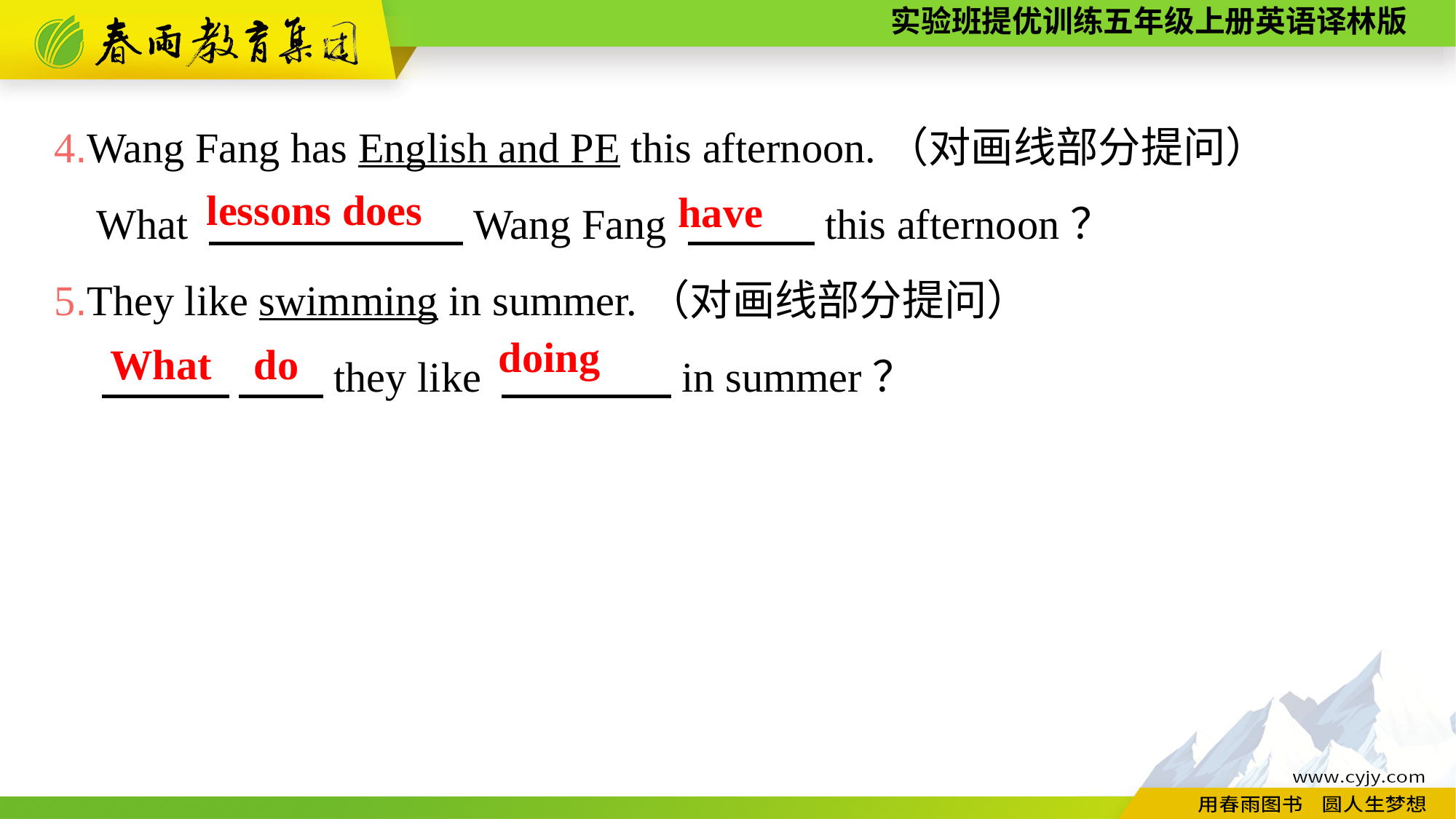

4.Wang Fang has English and PE this afternoon.（对画线部分提问）
    What 　　　　　　Wang Fang 　　　this afternoon？
5.They like swimming in summer.（对画线部分提问）
    　　　 　　they like 　　　　in summer？
lessons does
have
doing
What    do